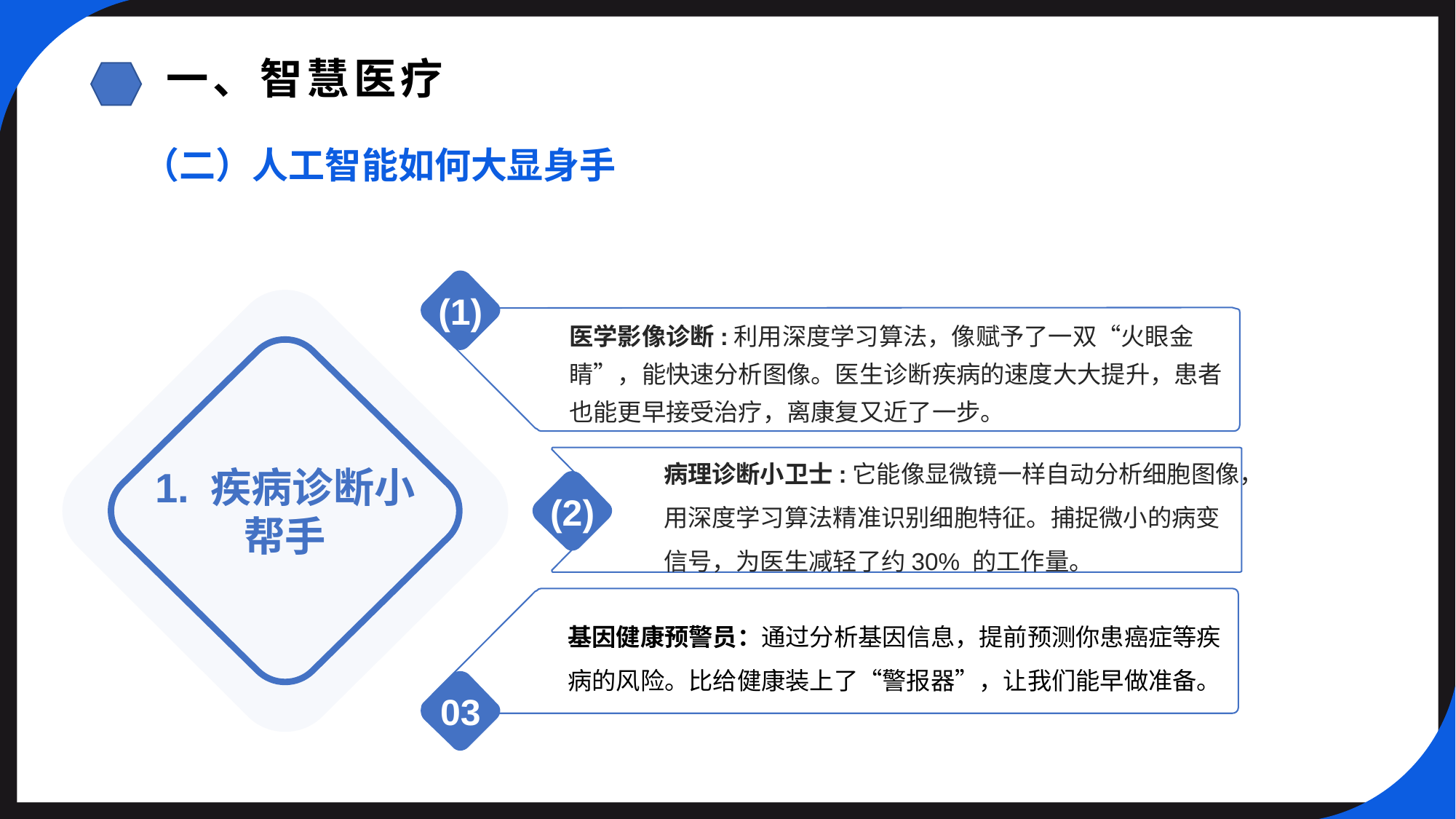

一、智慧医疗
（二）人工智能如何大显身手
(1)

医学影像诊断:利用深度学习算法，像赋予了一双“火眼金睛”，能快速分析图像。医生诊断疾病的速度大大提升，患者也能更早接受治疗，离康复又近了一步。
1. 疾病诊断小帮手
病理诊断小卫士:它能像显微镜一样自动分析细胞图像，用深度学习算法精准识别细胞特征。捕捉微小的病变信号，为医生减轻了约30% 的工作量。
(2)
基因健康预警员：通过分析基因信息，提前预测你患癌症等疾病的风险。比给健康装上了“警报器”，让我们能早做准备。
03